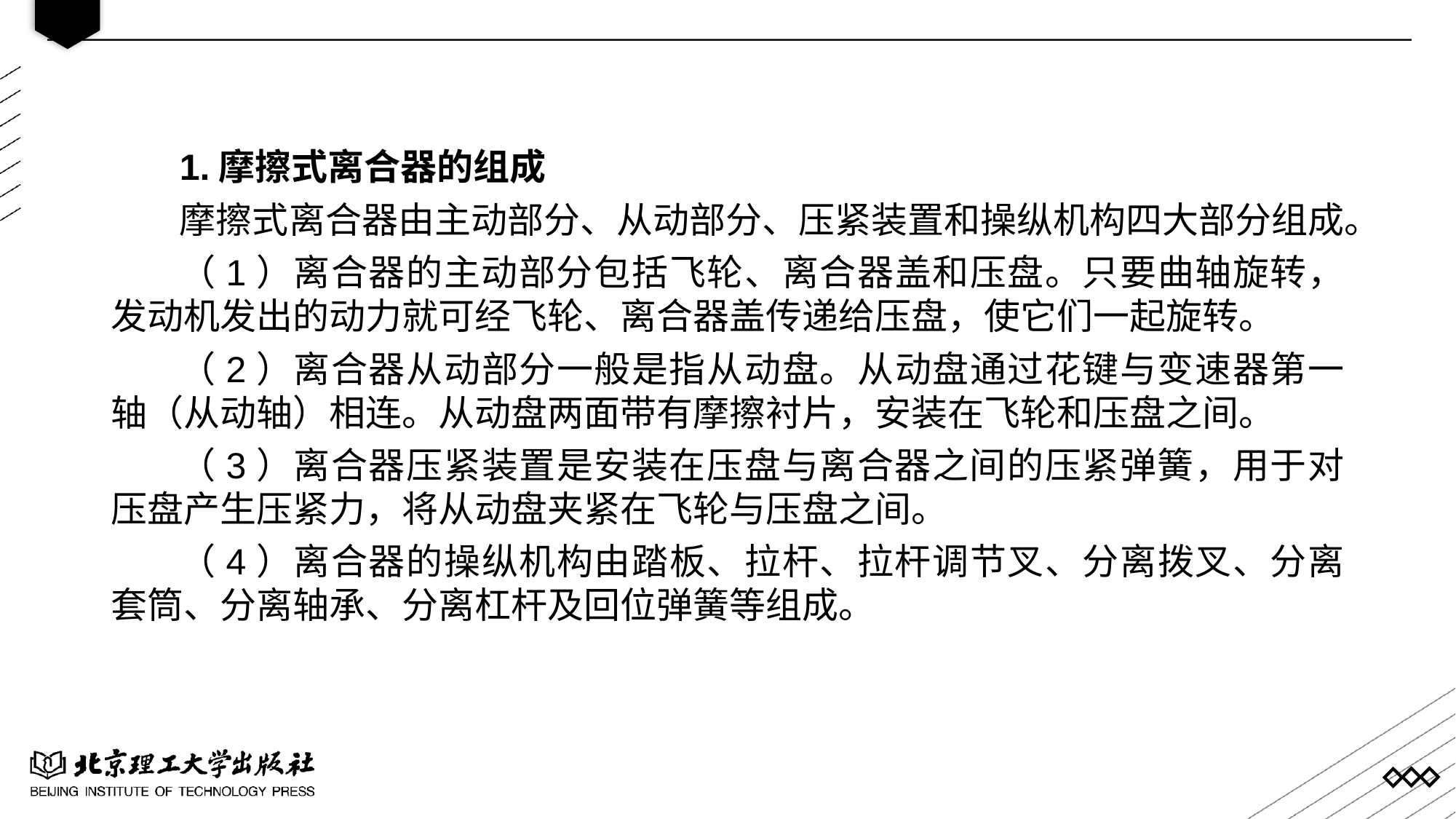

1.摩擦式离合器的组成
摩擦式离合器由主动部分、从动部分、压紧装置和操纵机构四大部分组成。
（1）离合器的主动部分包括飞轮、离合器盖和压盘。只要曲轴旋转，发动机发出的动力就可经飞轮、离合器盖传递给压盘，使它们一起旋转。
（2）离合器从动部分一般是指从动盘。从动盘通过花键与变速器第一轴（从动轴）相连。从动盘两面带有摩擦衬片，安装在飞轮和压盘之间。
（3）离合器压紧装置是安装在压盘与离合器之间的压紧弹簧，用于对压盘产生压紧力，将从动盘夹紧在飞轮与压盘之间。
（4）离合器的操纵机构由踏板、拉杆、拉杆调节叉、分离拨叉、分离套筒、分离轴承、分离杠杆及回位弹簧等组成。